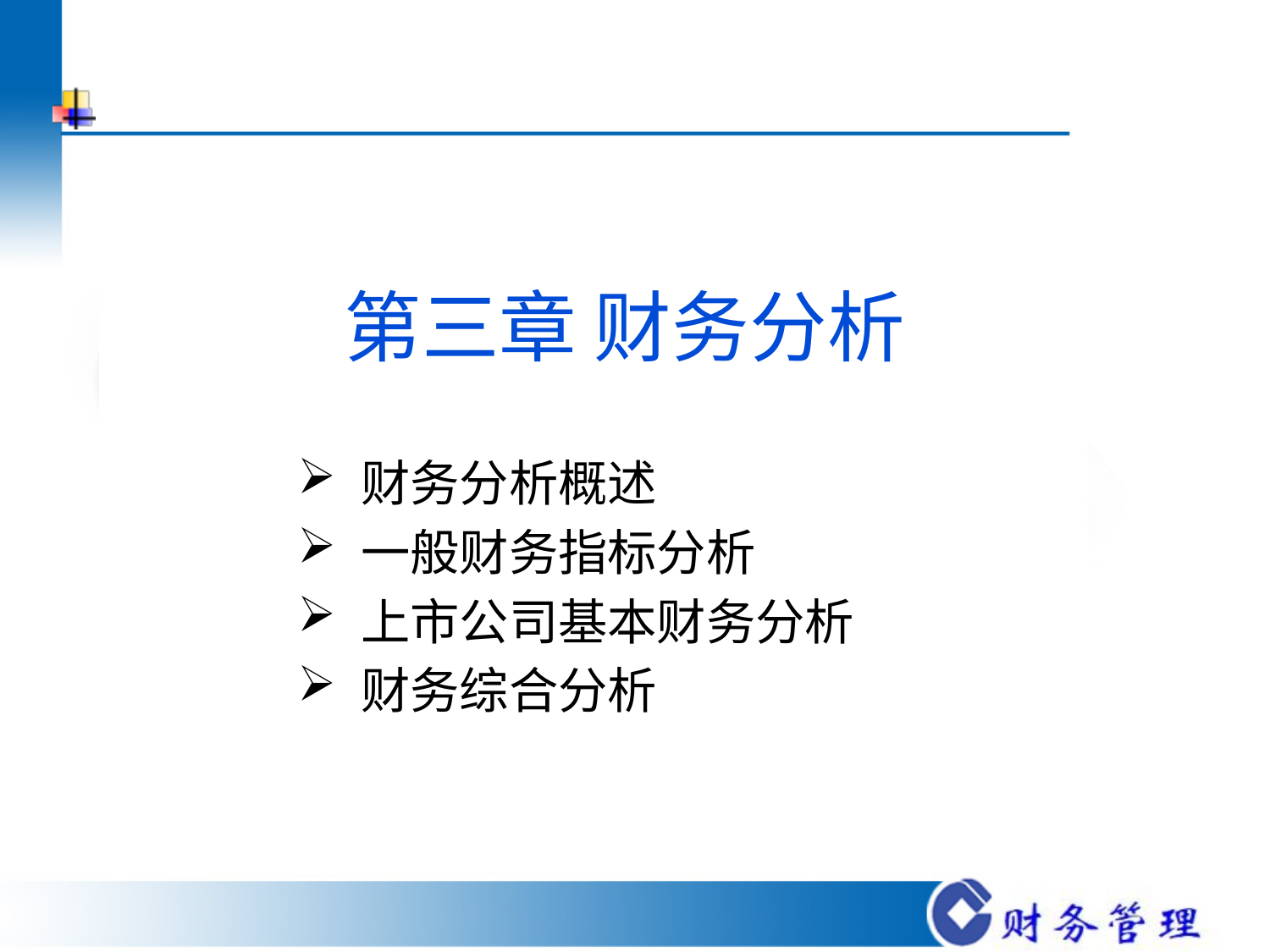

# 第三章 财务分析
财务分析概述
一般财务指标分析
上市公司基本财务分析
财务综合分析